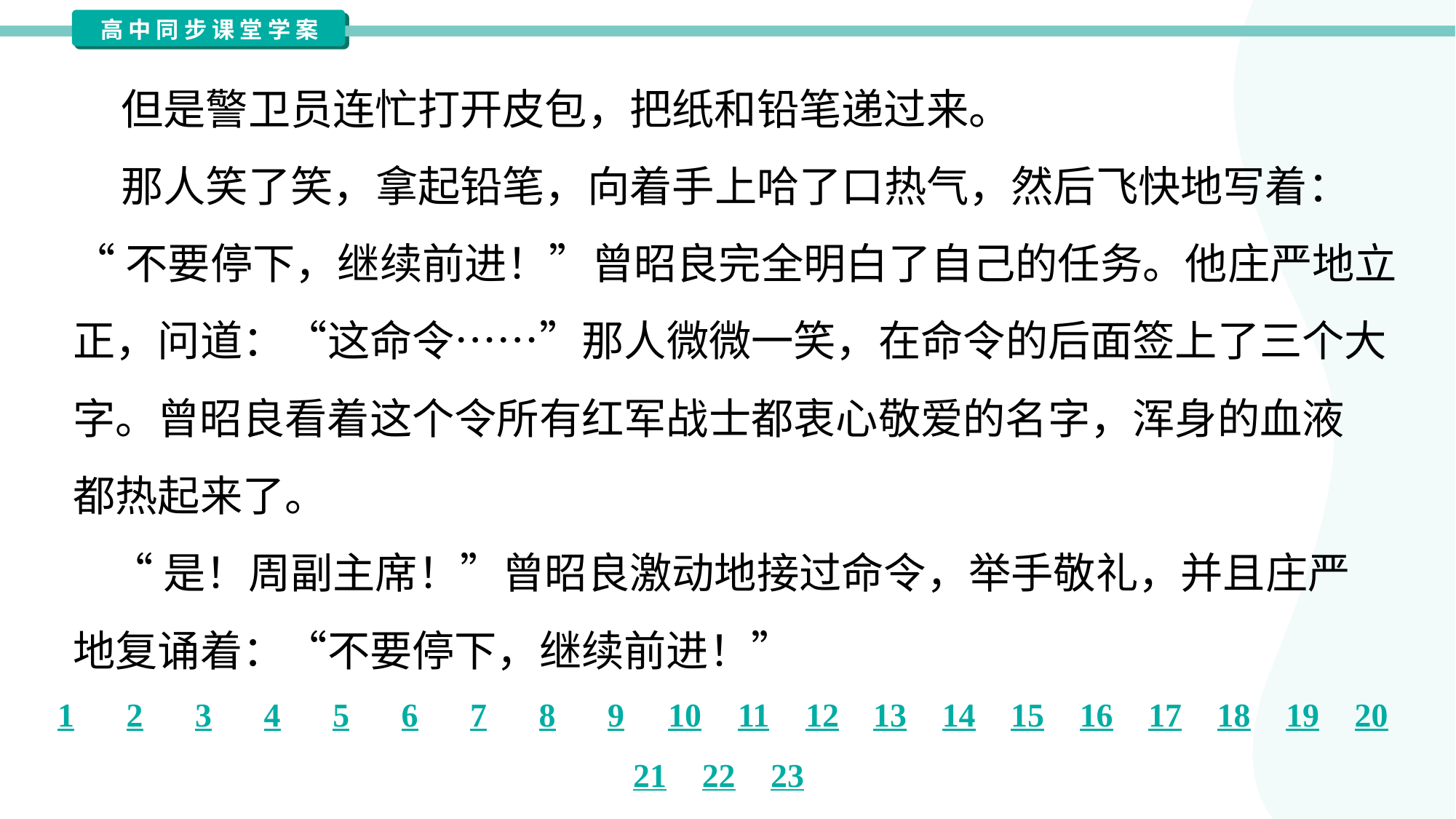

但是警卫员连忙打开皮包，把纸和铅笔递过来。
    那人笑了笑，拿起铅笔，向着手上哈了口热气，然后飞快地写着：
“不要停下，继续前进！”曾昭良完全明白了自己的任务。他庄严地立
正，问道：“这命令……”那人微微一笑，在命令的后面签上了三个大
字。曾昭良看着这个令所有红军战士都衷心敬爱的名字，浑身的血液
都热起来了。
    “是！周副主席！”曾昭良激动地接过命令，举手敬礼，并且庄严
地复诵着：“不要停下，继续前进！”